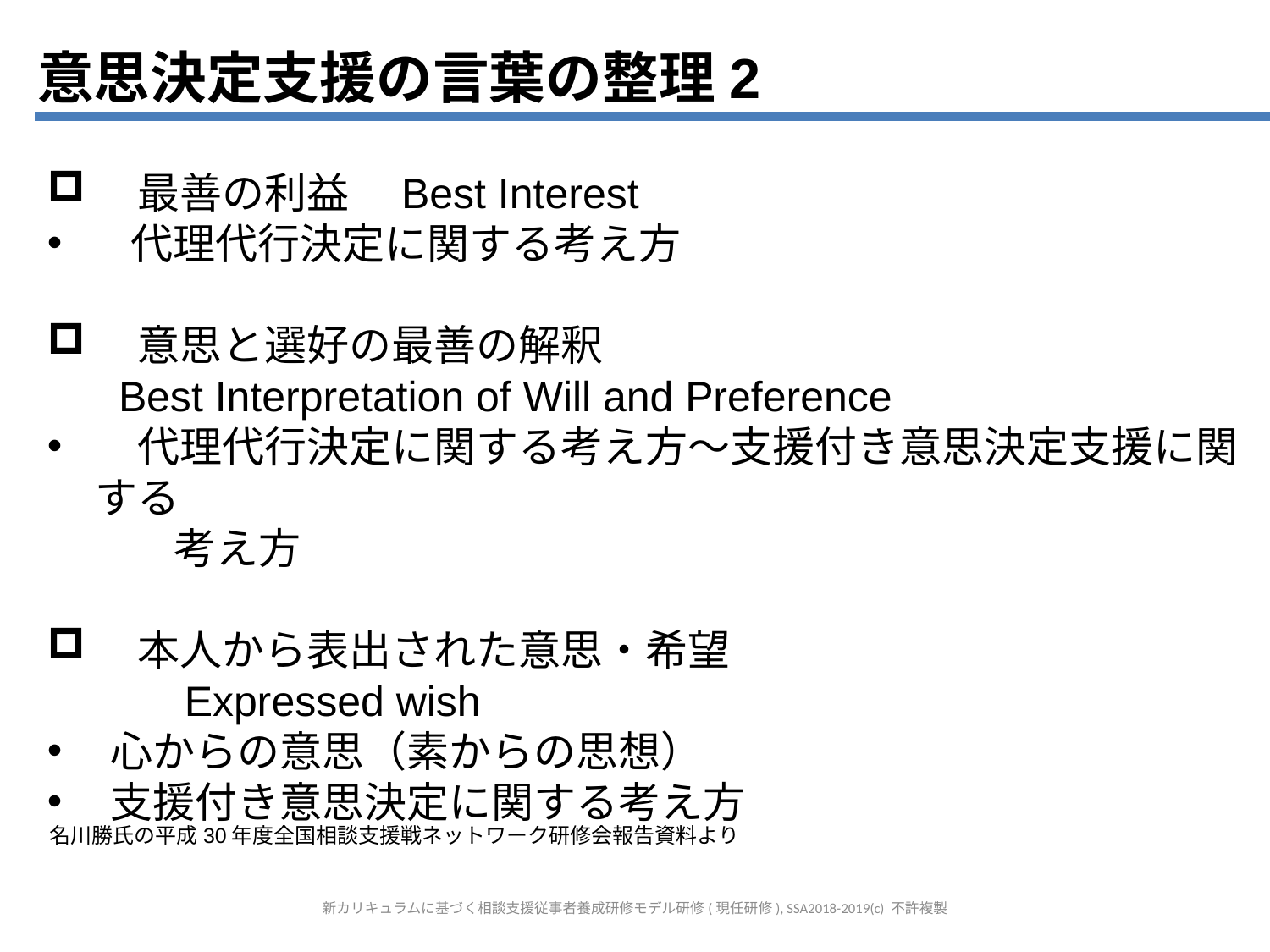

意思決定支援の言葉の整理2
　最善の利益　Best Interest
 代理代行決定に関する考え方

　意思と選好の最善の解釈
      Best Interpretation of Will and Preference
　代理代行決定に関する考え方～支援付き意思決定支援に関する
　　　考え方

　本人から表出された意思・希望
　　　Expressed wish
心からの意思（素からの思想）
支援付き意思決定に関する考え方

名川勝氏の平成30年度全国相談支援戦ネットワーク研修会報告資料より
新カリキュラムに基づく相談支援従事者養成研修モデル研修(現任研修), SSA2018-2019(c) 不許複製